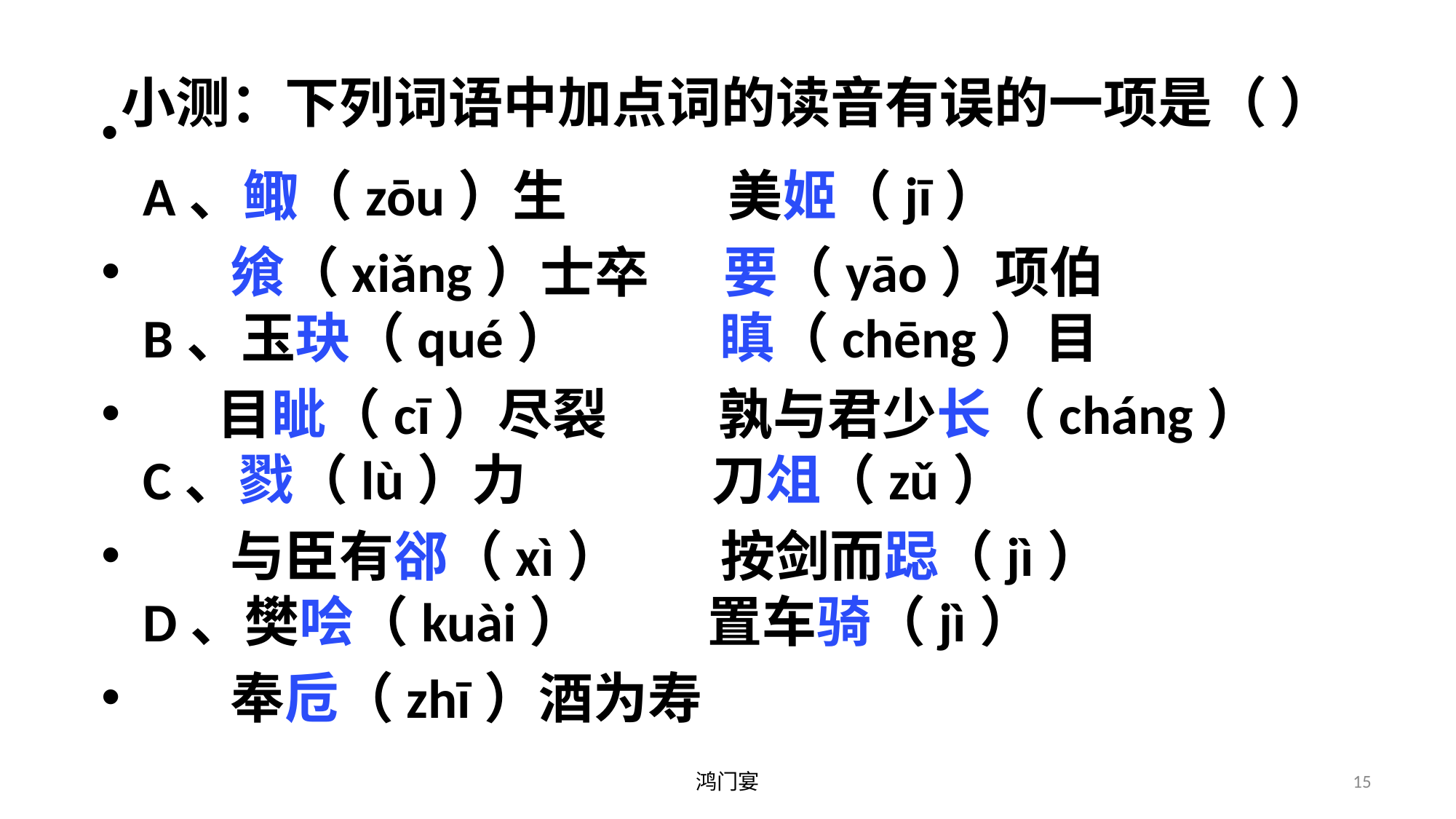

# 小测：下列词语中加点词的读音有误的一项是（ ）
A、鲰（zōu）生             美姬（jī）
      飨（xiǎng）士卒      要（yāo）项伯 
B、玉玦（qué）            瞋（chēng）目
     目眦（cī）尽裂         孰与君少长（cháng） 
C、戮（lù）力               刀俎（zǔ）
      与臣有郤（xì）        按剑而跽（jì） 
D、樊哙（kuài）          置车骑（jì）
      奉卮（zhī）酒为寿
鸿门宴
15